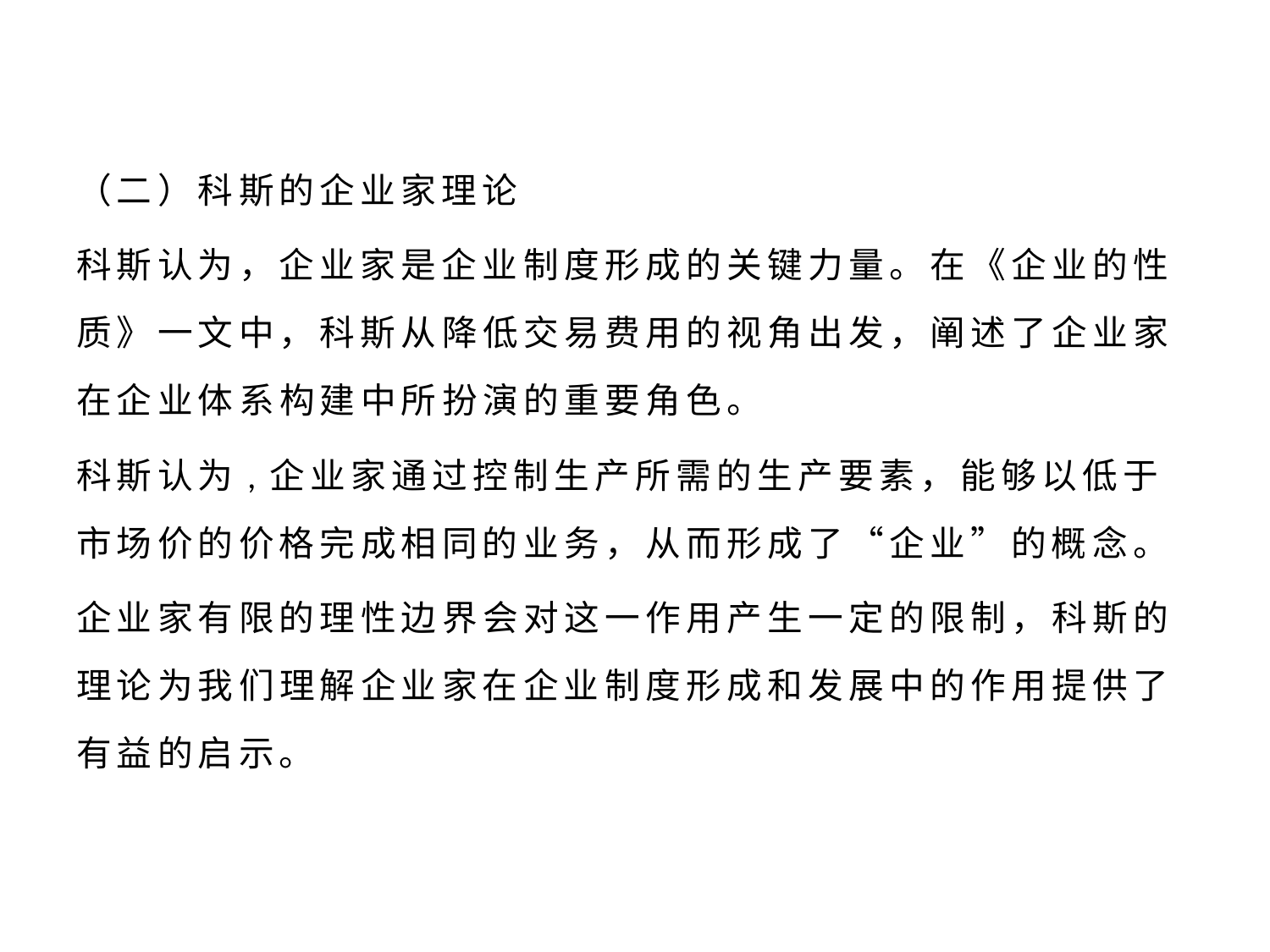

（二）科斯的企业家理论
科斯认为，企业家是企业制度形成的关键力量。在《企业的性质》一文中，科斯从降低交易费用的视角出发，阐述了企业家在企业体系构建中所扮演的重要角色。
科斯认为,企业家通过控制生产所需的生产要素，能够以低于市场价的价格完成相同的业务，从而形成了“企业”的概念。
企业家有限的理性边界会对这一作用产生一定的限制，科斯的理论为我们理解企业家在企业制度形成和发展中的作用提供了有益的启示。